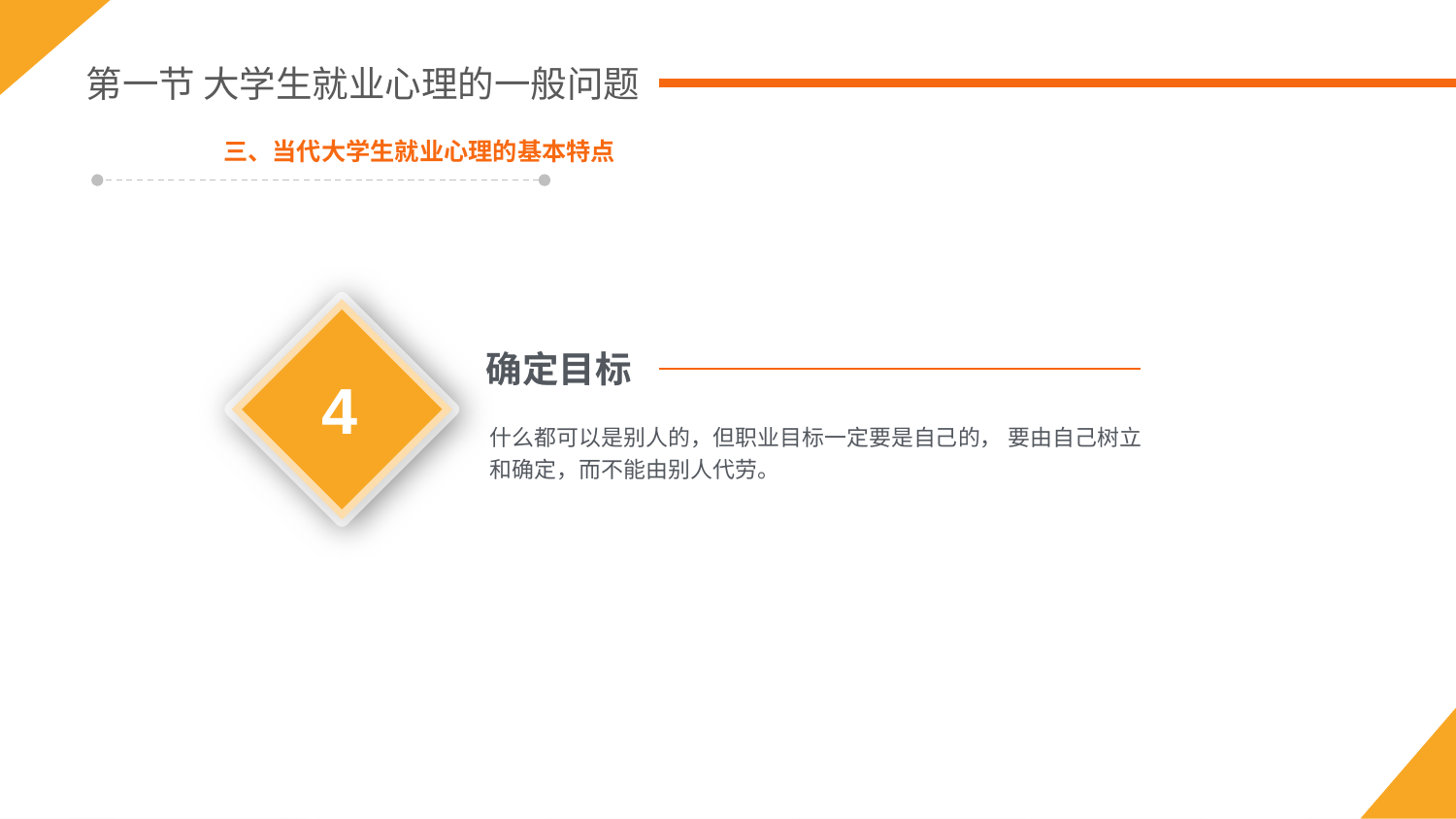

第一节 大学生就业心理的一般问题
三、当代大学生就业心理的基本特点

4
确定目标
什么都可以是别人的，但职业目标一定要是自己的， 要由自己树立和确定，而不能由别人代劳。